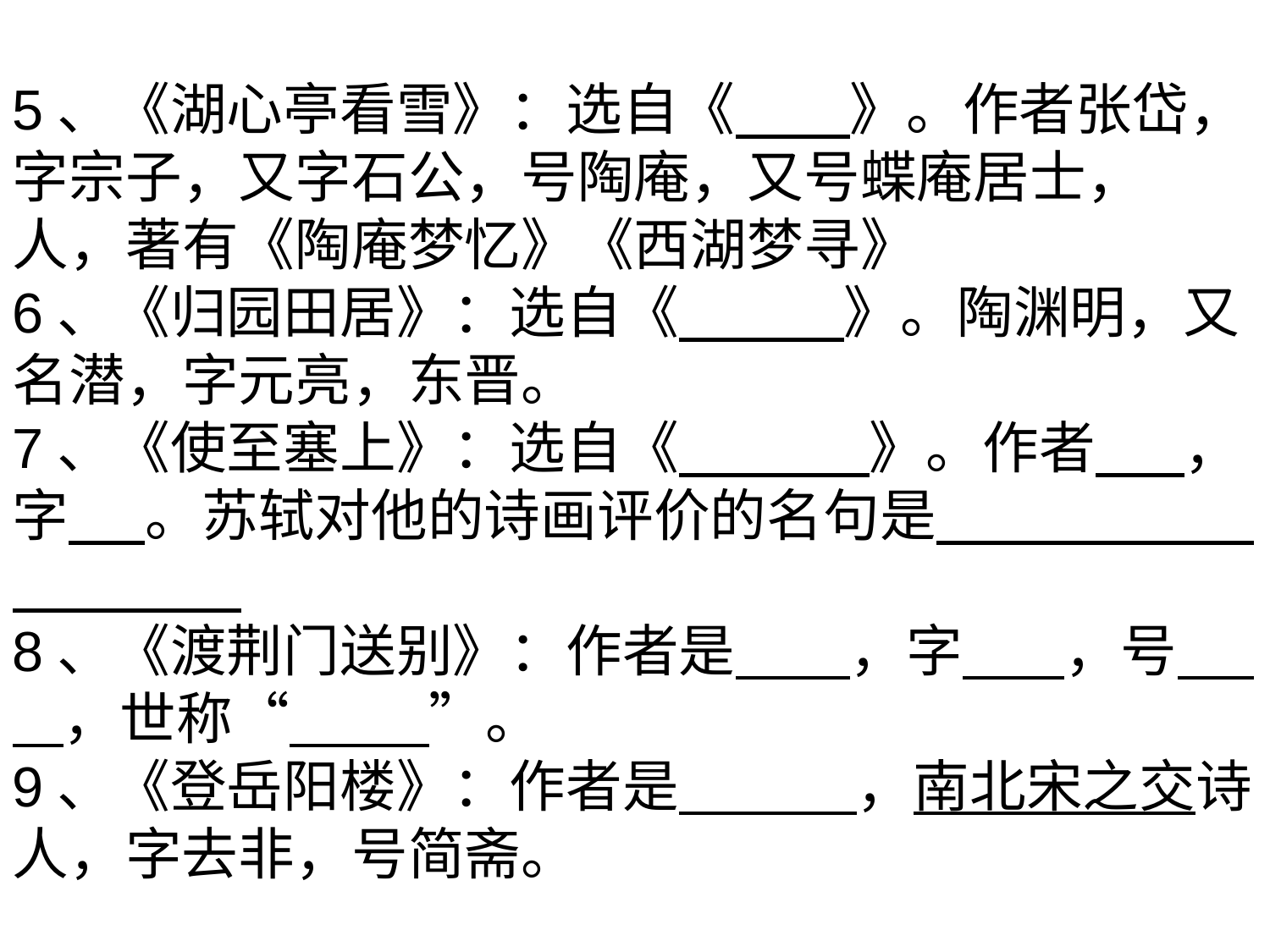

5、《湖心亭看雪》：选自《         》。作者张岱，字宗子，又字石公，号陶庵，又号蝶庵居士，         人，著有《陶庵梦忆》《西湖梦寻》
6、《归园田居》：选自《             》。陶渊明，又名潜，字元亮，东晋。
7、《使至塞上》：选自《               》。作者       ，字      。苏轼对他的诗画评价的名句是
8、《渡荆门送别》：作者是         ，字        ，号           ，世称“           ”。
9、《登岳阳楼》：作者是              ，南北宋之交诗人，字去非，号简斋。